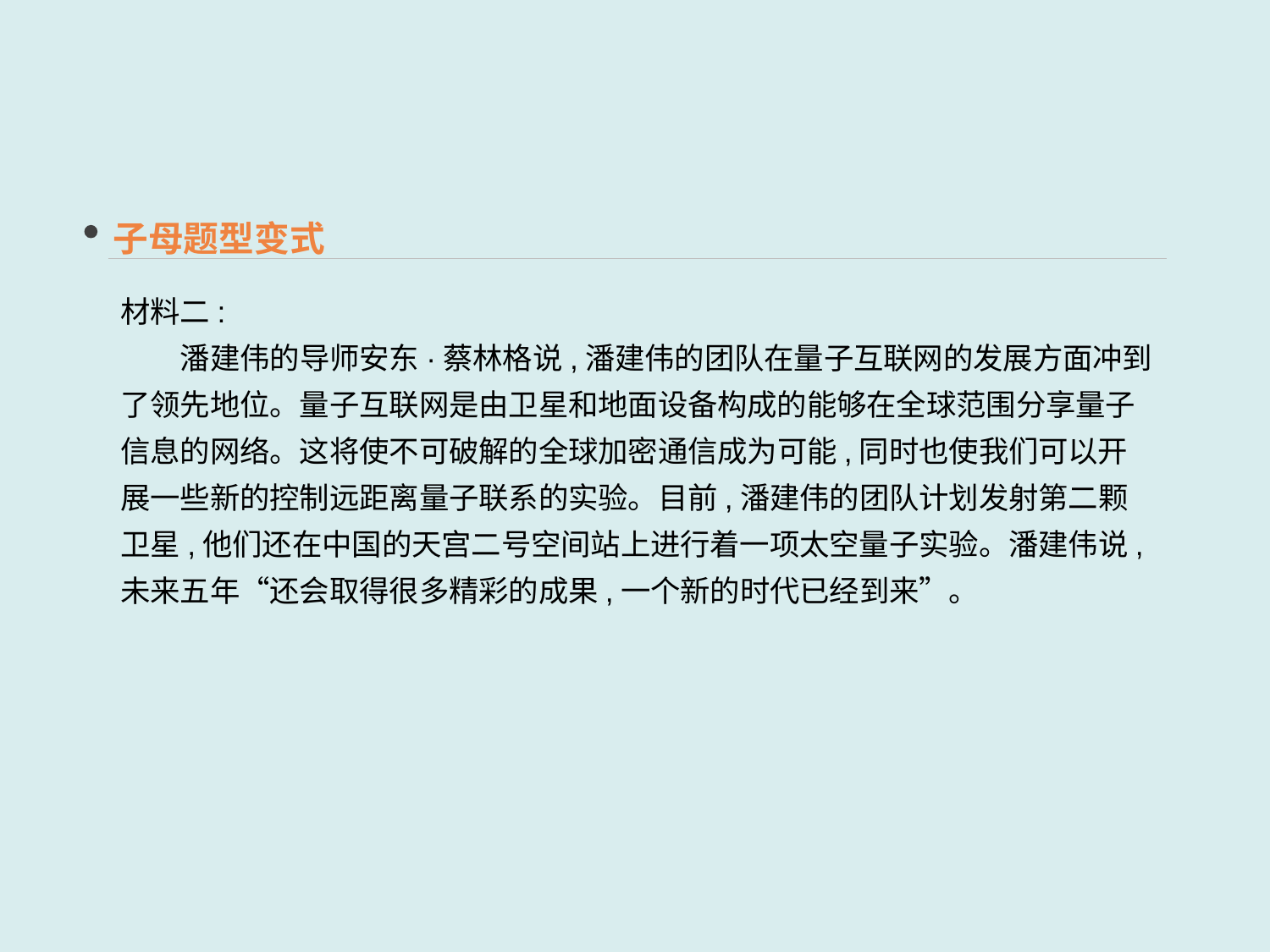

子母题型变式

材料二:
　　潘建伟的导师安东·蔡林格说,潘建伟的团队在量子互联网的发展方面冲到了领先地位。量子互联网是由卫星和地面设备构成的能够在全球范围分享量子信息的网络。这将使不可破解的全球加密通信成为可能,同时也使我们可以开展一些新的控制远距离量子联系的实验。目前,潘建伟的团队计划发射第二颗卫星,他们还在中国的天宫二号空间站上进行着一项太空量子实验。潘建伟说,未来五年“还会取得很多精彩的成果,一个新的时代已经到来”。